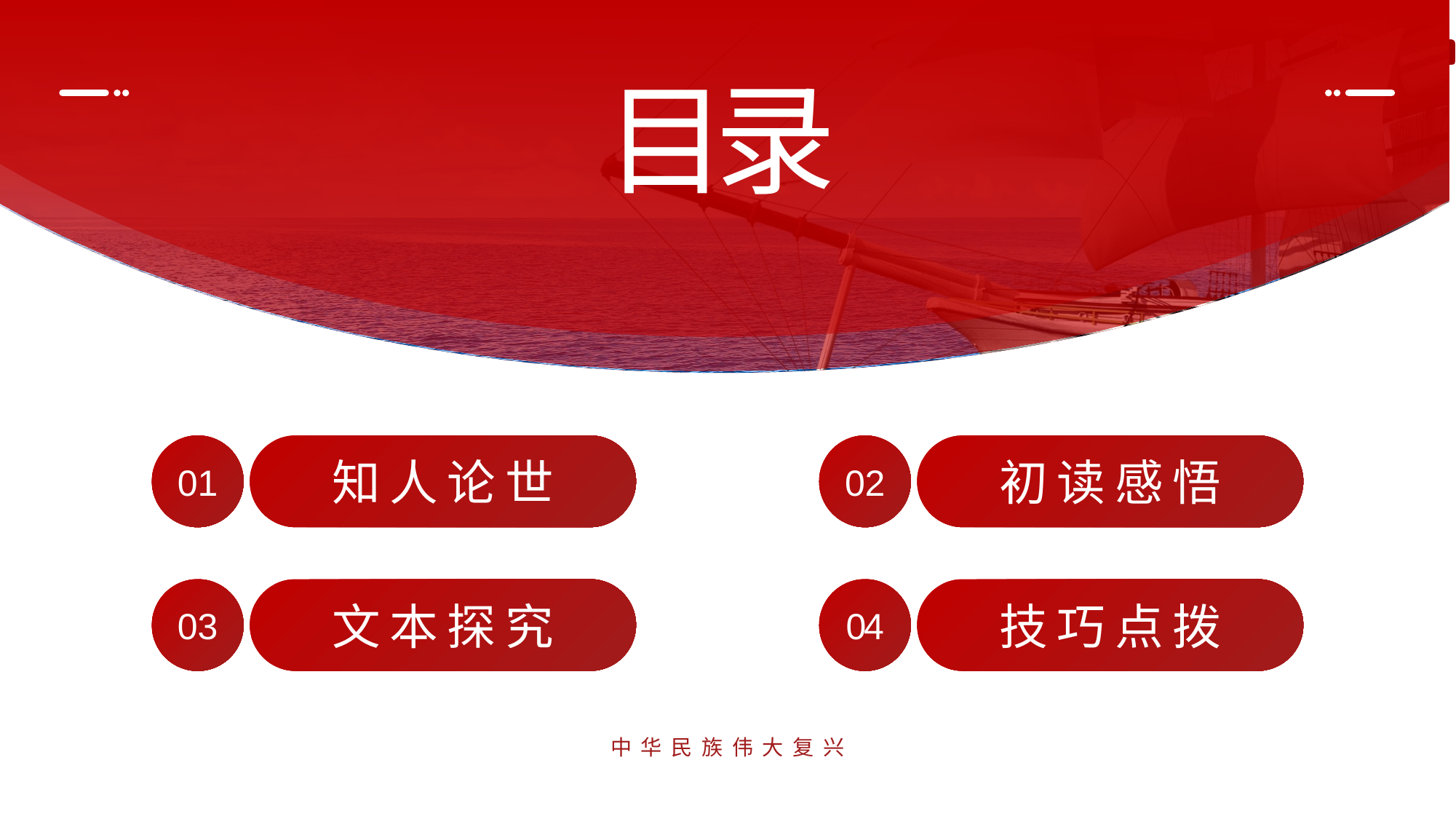

目
录

01
02
知人论世
初读感悟
03
04
文本探究
技巧点拨
中华民族伟大复兴